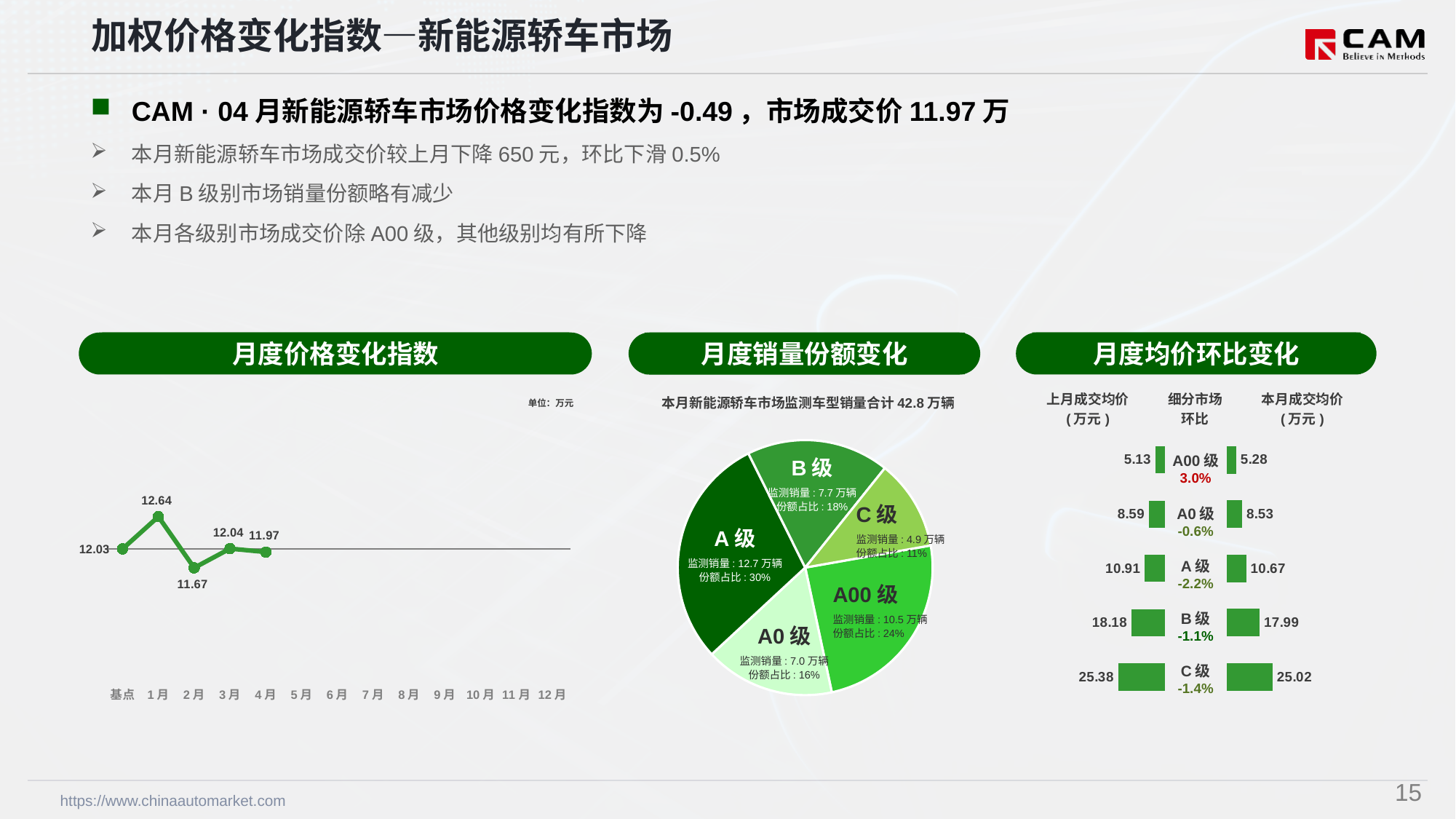

加权价格变化指数—新能源轿车市场
CAM · 04月新能源轿车市场价格变化指数为-0.49，市场成交价11.97万
本月新能源轿车市场成交价较上月下降650元，环比下滑0.5%
本月B级别市场销量份额略有减少
本月各级别市场成交价除A00级，其他级别均有所下降
月度价格变化指数

月度均价环比变化

月度销量份额变化

本月新能源轿车市场监测车型销量合计42.8万辆

### Chart

| Category | 细分市场 |
|---|---|
| A00级 | 104683.0 |
| A0 | 70508.0 |
| A级 | 126616.0 |
| B级 | 77583.0 |
| C级 | 49152.0 |
B级
监测销量: 7.7万辆
份额占比: 18%
C级
监测销量: 4.9万辆
份额占比: 11%
A级
监测销量: 12.7万辆
份额占比: 30%
A00级
监测销量: 10.5万辆
份额占比: 24%
A0级
监测销量: 7.0万辆
份额占比: 16%

### Chart

| Category | Y2024 |
|---|---|
| 基点 | 0.0 |
| 1月 | 5.04 |
| 2月 | -2.96 |
| 3月 | 0.05 |
| 4月 | -0.49 |
| 5月 | None |
| 6月 | None |
| 7月 | None |
| 8月 | None |
| 9月 | None |
| 10月 | None |
| 11月 | None |
| 12月 | None |
| 上月成交均价 (万元) | 细分市场 环比 | 本月成交均价 (万元) |
| --- | --- | --- |
单位：万元

### Chart

| Category | 成交均价 |
|---|---|
| A00 | 5.13 |
| A0 | 8.59 |
| A | 10.91 |
| B | 18.18 |
| C | 25.38 |

### Chart

| Category | 金额 |
|---|---|
| A00 | 5.28 |
| A0 | 8.53 |
| A | 10.67 |
| B | 17.99 |
| C | 25.02 |
| A00级 3.0% |
| --- |
| A0级 -0.6% |
| A级 -2.2% |
| B级 -1.1% |
| C级 -1.4% |
15